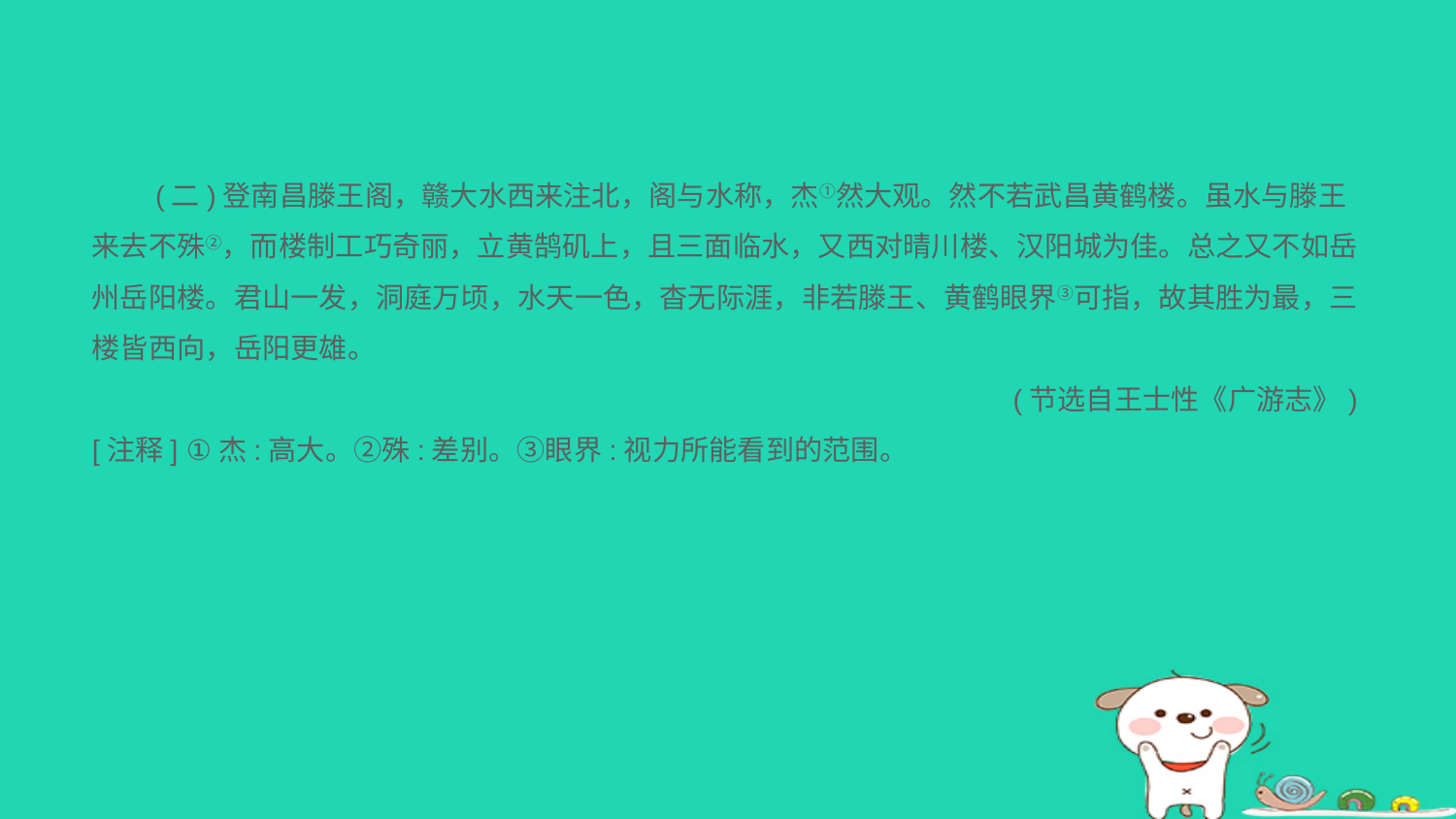

(二)登南昌滕王阁，赣大水西来注北，阁与水称，杰①然大观。然不若武昌黄鹤楼。虽水与滕王来去不殊②，而楼制工巧奇丽，立黄鹄矶上，且三面临水，又西对晴川楼、汉阳城为佳。总之又不如岳州岳阳楼。君山一发，洞庭万顷，水天一色，杳无际涯，非若滕王、黄鹤眼界③可指，故其胜为最，三楼皆西向，岳阳更雄。
(节选自王士性《广游志》)
[注释] ①杰:高大。②殊:差别。③眼界:视力所能看到的范围。